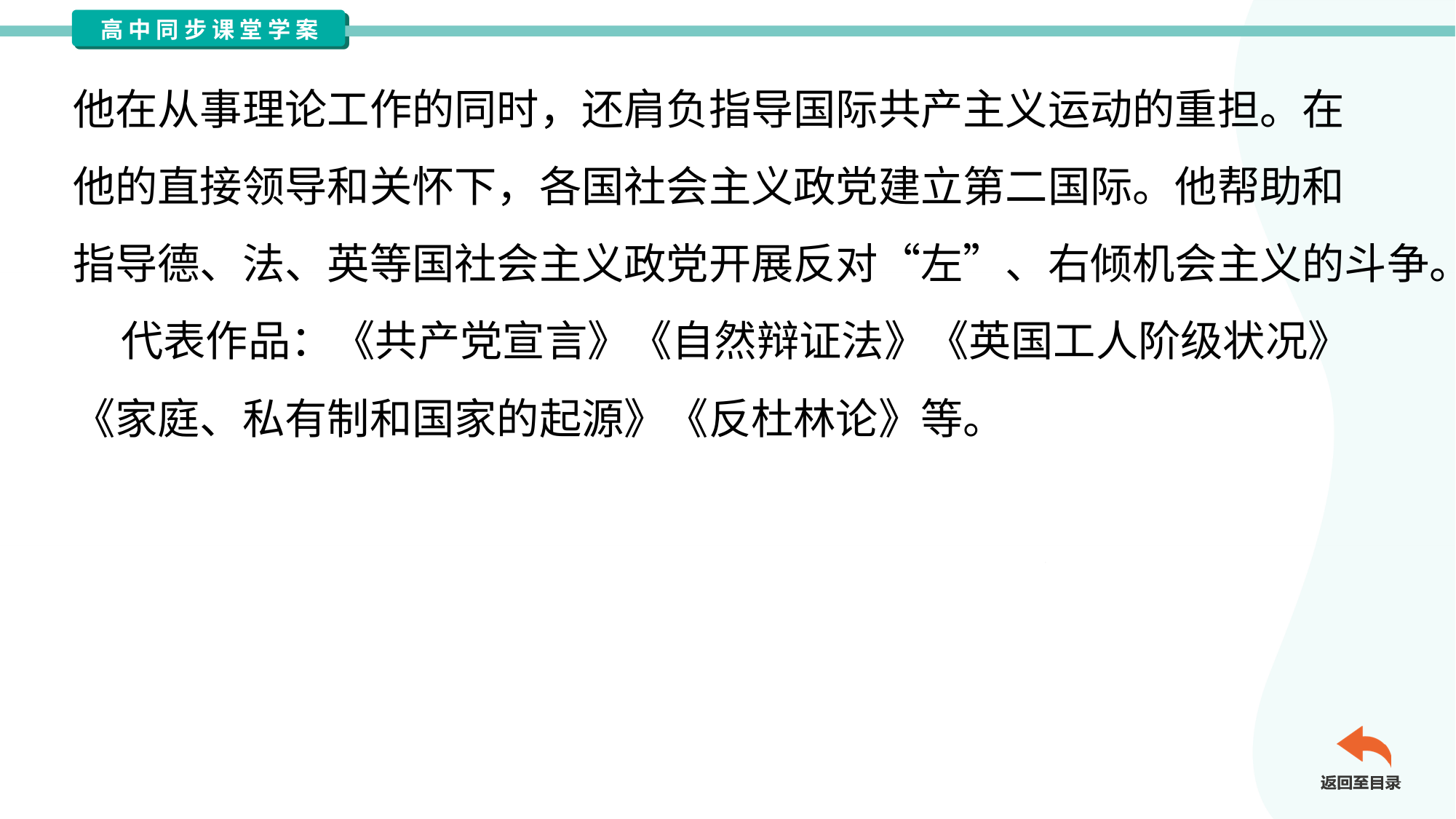

他在从事理论工作的同时，还肩负指导国际共产主义运动的重担。在
他的直接领导和关怀下，各国社会主义政党建立第二国际。他帮助和
指导德、法、英等国社会主义政党开展反对“左”、右倾机会主义的斗争。
    代表作品：《共产党宣言》《自然辩证法》《英国工人阶级状况》
《家庭、私有制和国家的起源》《反杜林论》等。